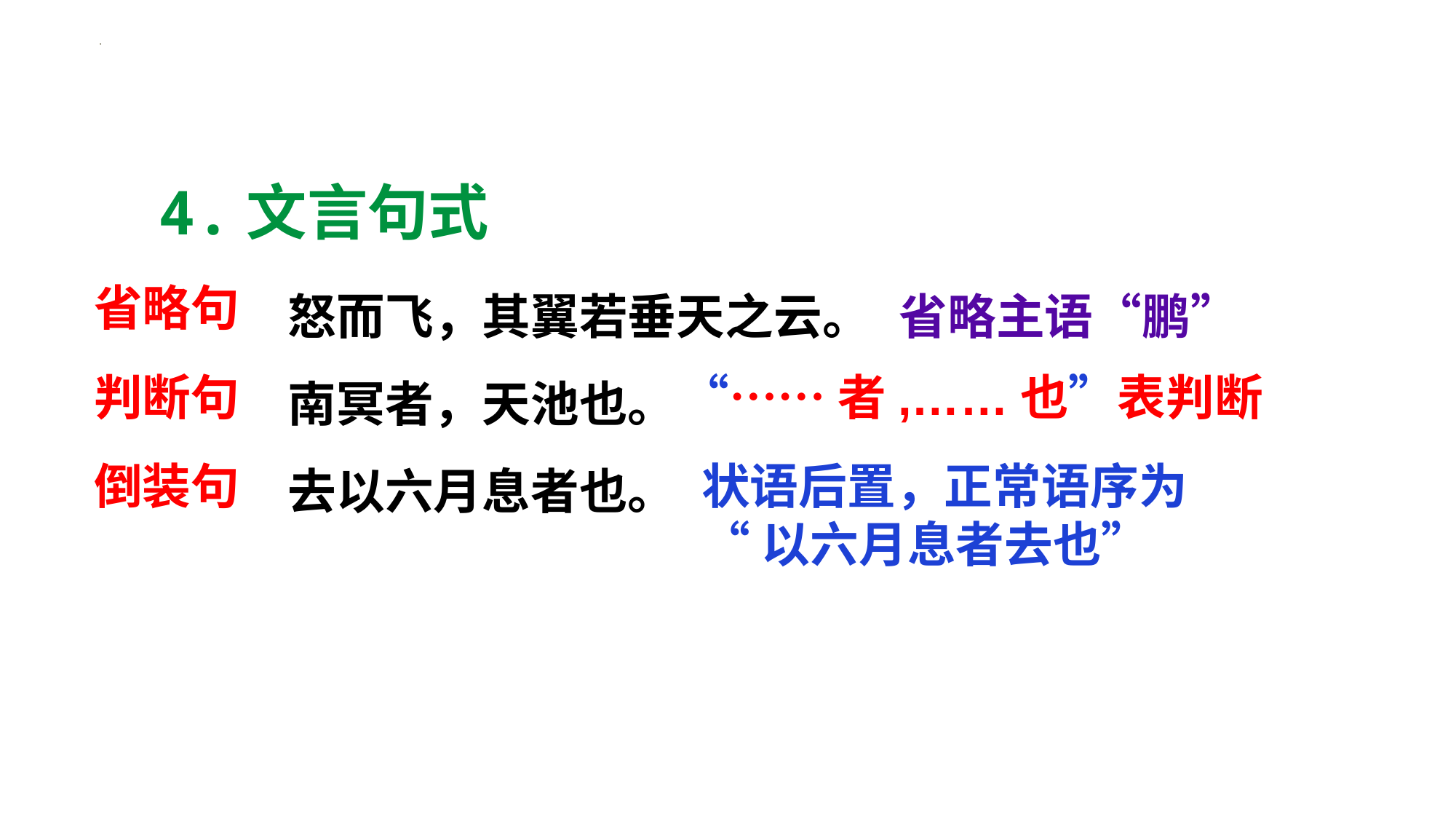

4.文言句式
怒而飞，其翼若垂天之云。
南冥者，天池也。
去以六月息者也。
省略主语“鹏”
省略句
“……者,……也”表判断
判断句
倒装句
状语后置，正常语序为
“以六月息者去也”